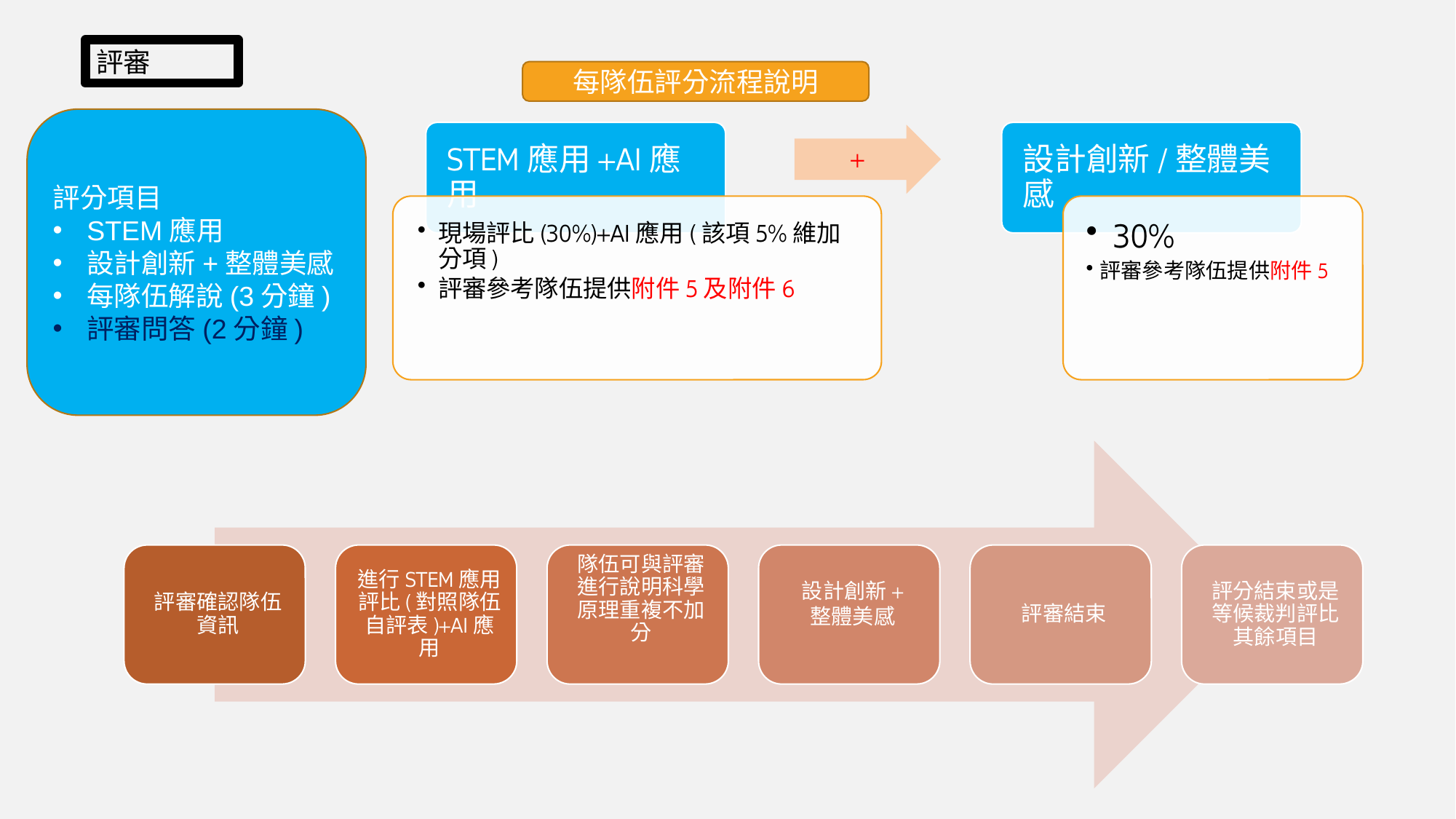

評審
每隊伍評分流程說明
評分項目
STEM應用
設計創新+整體美感
每隊伍解說(3分鐘)
評審問答(2分鐘)
STEM應用+AI應用
現場評比(30%)+AI應用(該項5%維加分項)
評審參考隊伍提供附件5及附件6
+
設計創新/整體美感
30%
評審參考隊伍提供附件5
評審確認隊伍資訊
進行STEM應用評比(對照隊伍自評表)+AI應用
隊伍可與評審進行說明科學原理重複不加分

設計創新+
整體美感

評審結束
評分結束或是等候裁判評比其餘項目